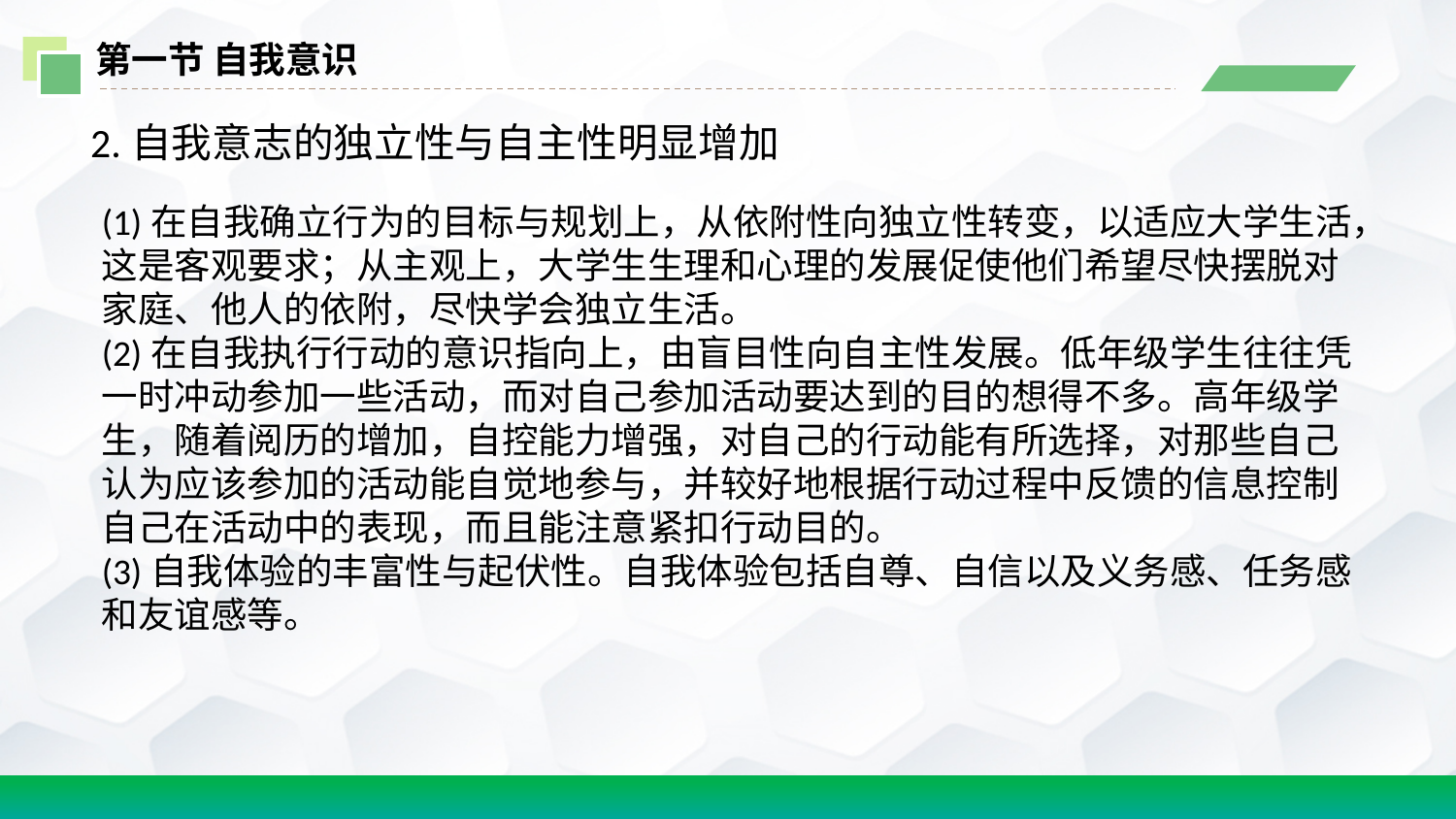

第一节 自我意识
2.自我意志的独立性与自主性明显增加
(1)在自我确立行为的目标与规划上，从依附性向独立性转变，以适应大学生活，这是客观要求；从主观上，大学生生理和心理的发展促使他们希望尽快摆脱对家庭、他人的依附，尽快学会独立生活。
(2)在自我执行行动的意识指向上，由盲目性向自主性发展。低年级学生往往凭一时冲动参加一些活动，而对自己参加活动要达到的目的想得不多。高年级学生，随着阅历的增加，自控能力增强，对自己的行动能有所选择，对那些自己认为应该参加的活动能自觉地参与，并较好地根据行动过程中反馈的信息控制自己在活动中的表现，而且能注意紧扣行动目的。
(3)自我体验的丰富性与起伏性。自我体验包括自尊、自信以及义务感、任务感和友谊感等。